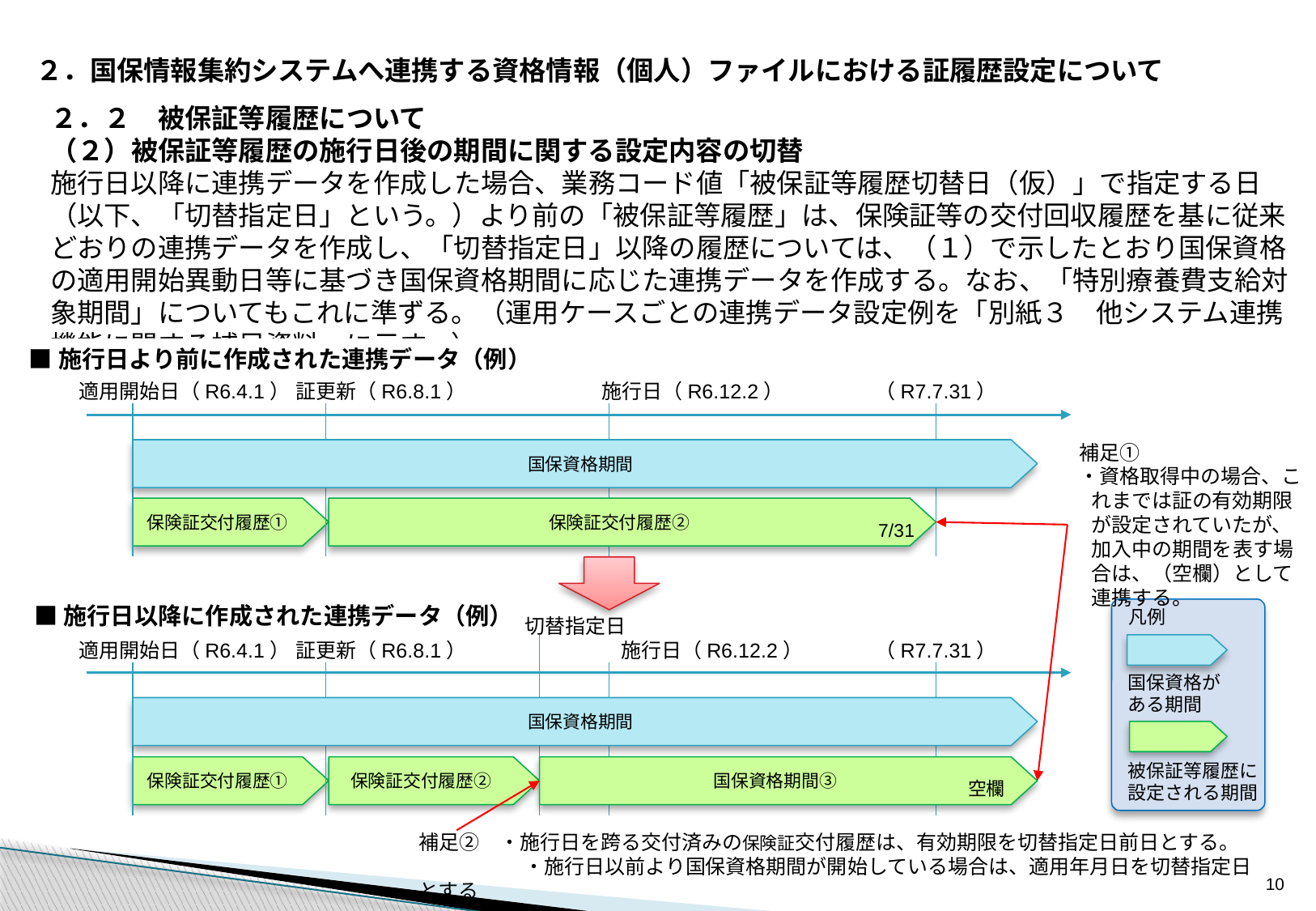

２．国保情報集約システムへ連携する資格情報（個人）ファイルにおける証履歴設定について
２．２　被保証等履歴について
（２）被保証等履歴の施行日後の期間に関する設定内容の切替
施行日以降に連携データを作成した場合、業務コード値「被保証等履歴切替日（仮）」で指定する日（以下、「切替指定日」という。）より前の「被保証等履歴」は、保険証等の交付回収履歴を基に従来どおりの連携データを作成し、「切替指定日」以降の履歴については、（１）で示したとおり国保資格の適用開始異動日等に基づき国保資格期間に応じた連携データを作成する。なお、「特別療養費支給対象期間」についてもこれに準ずる。（運用ケースごとの連携データ設定例を「別紙３　他システム連携機能に関する補足資料」に示す。）

■施行日より前に作成された連携データ（例）
適用開始日（R6.4.1）
証更新（R6.8.1）
施行日（R6.12.2）
（R7.7.31）
補足①
・資格取得中の場合、これまでは証の有効期限が設定されていたが、加入中の期間を表す場合は、（空欄）として連携する。
　国保資格期間
保険証交付履歴①
保険証交付履歴②
7/31

■施行日以降に作成された連携データ（例）

凡例
切替指定日
適用開始日（R6.4.1）
証更新（R6.8.1）
施行日（R6.12.2）
（R7.7.31）

国保資格が
ある期間
　国保資格期間

被保証等履歴に
設定される期間
保険証交付履歴①
保険証交付履歴②
国保資格期間③
空欄
補足②　・施行日を跨る交付済みの保険証交付履歴は、有効期限を切替指定日前日とする。
　　　　　 ・施行日以前より国保資格期間が開始している場合は、適用年月日を切替指定日とする
10